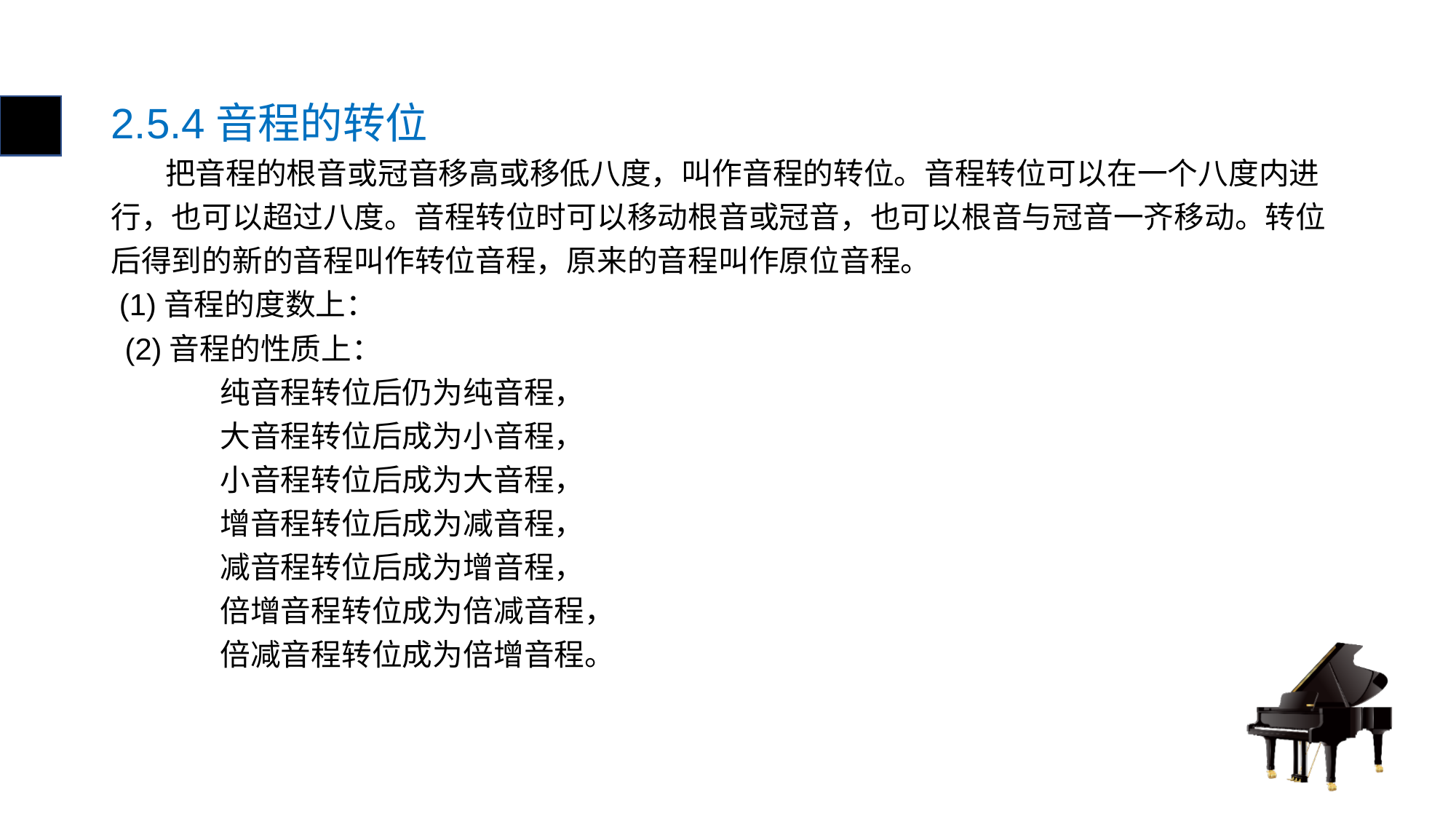

# 2.5.4音程的转位
       把音程的根音或冠音移高或移低八度，叫作音程的转位。音程转位可以在一个八度内进行，也可以超过八度。音程转位时可以移动根音或冠音，也可以根音与冠音一齐移动。转位后得到的新的音程叫作转位音程，原来的音程叫作原位音程。
 (1)音程的度数上：
 (2)音程的性质上：
	纯音程转位后仍为纯音程，
	大音程转位后成为小音程，
	小音程转位后成为大音程，
	增音程转位后成为减音程，
	减音程转位后成为增音程，
	倍增音程转位成为倍减音程，
	倍减音程转位成为倍增音程。